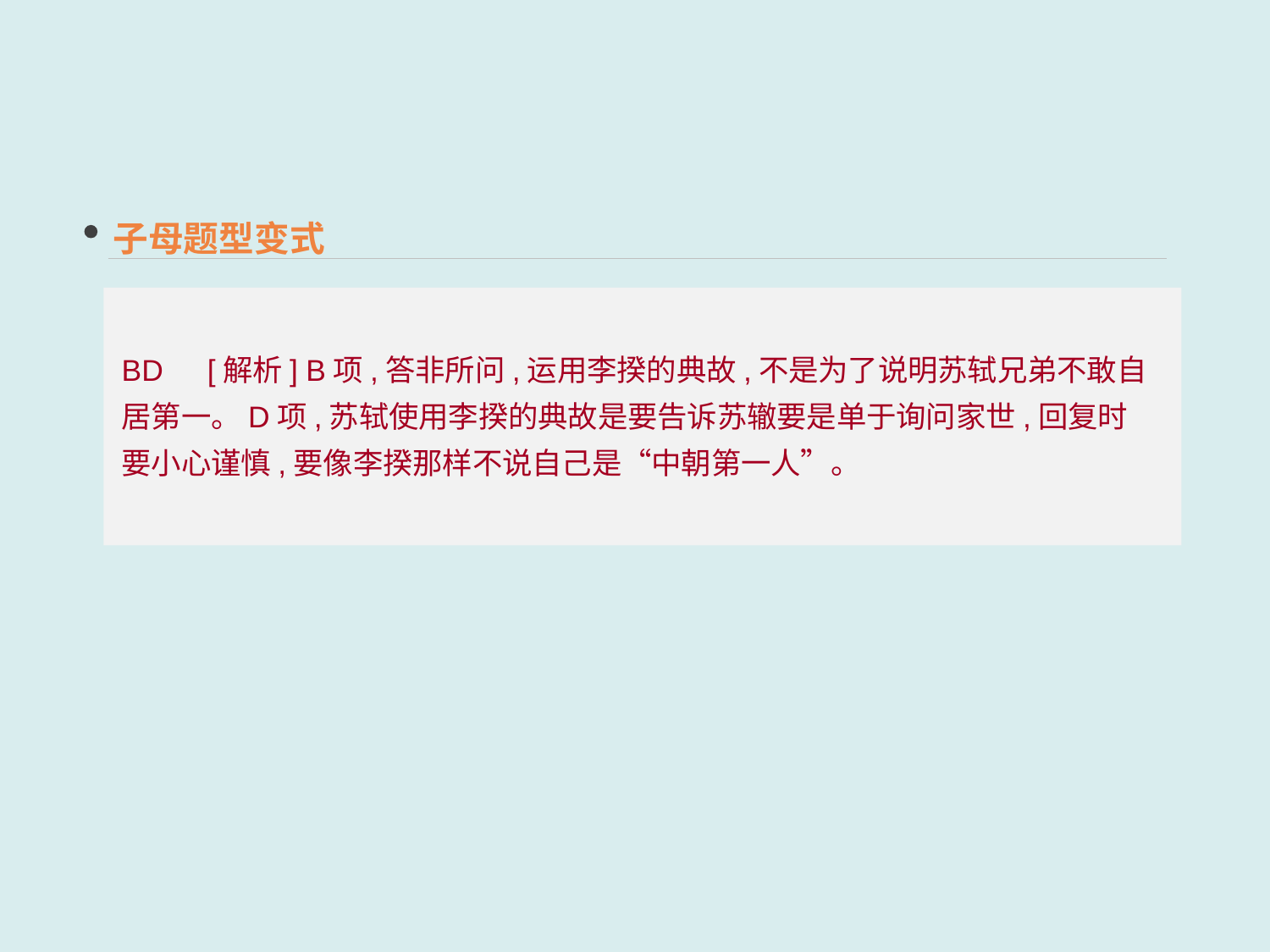

子母题型变式

BD　[解析] B项,答非所问,运用李揆的典故,不是为了说明苏轼兄弟不敢自居第一。D项,苏轼使用李揆的典故是要告诉苏辙要是单于询问家世,回复时要小心谨慎,要像李揆那样不说自己是“中朝第一人”。